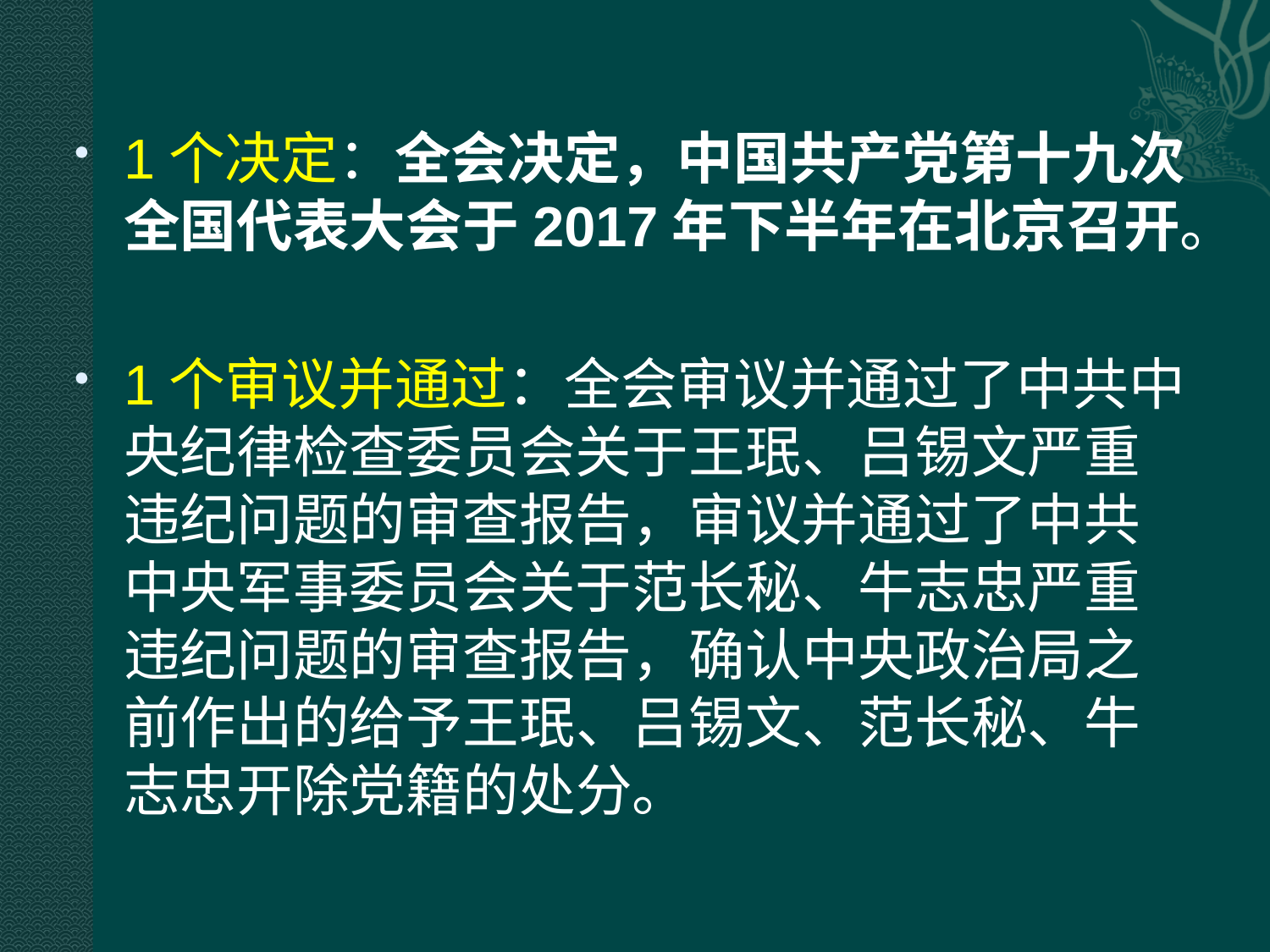

1个决定：全会决定，中国共产党第十九次全国代表大会于2017年下半年在北京召开。

1个审议并通过：全会审议并通过了中共中央纪律检查委员会关于王珉、吕锡文严重违纪问题的审查报告，审议并通过了中共中央军事委员会关于范长秘、牛志忠严重违纪问题的审查报告，确认中央政治局之前作出的给予王珉、吕锡文、范长秘、牛志忠开除党籍的处分。